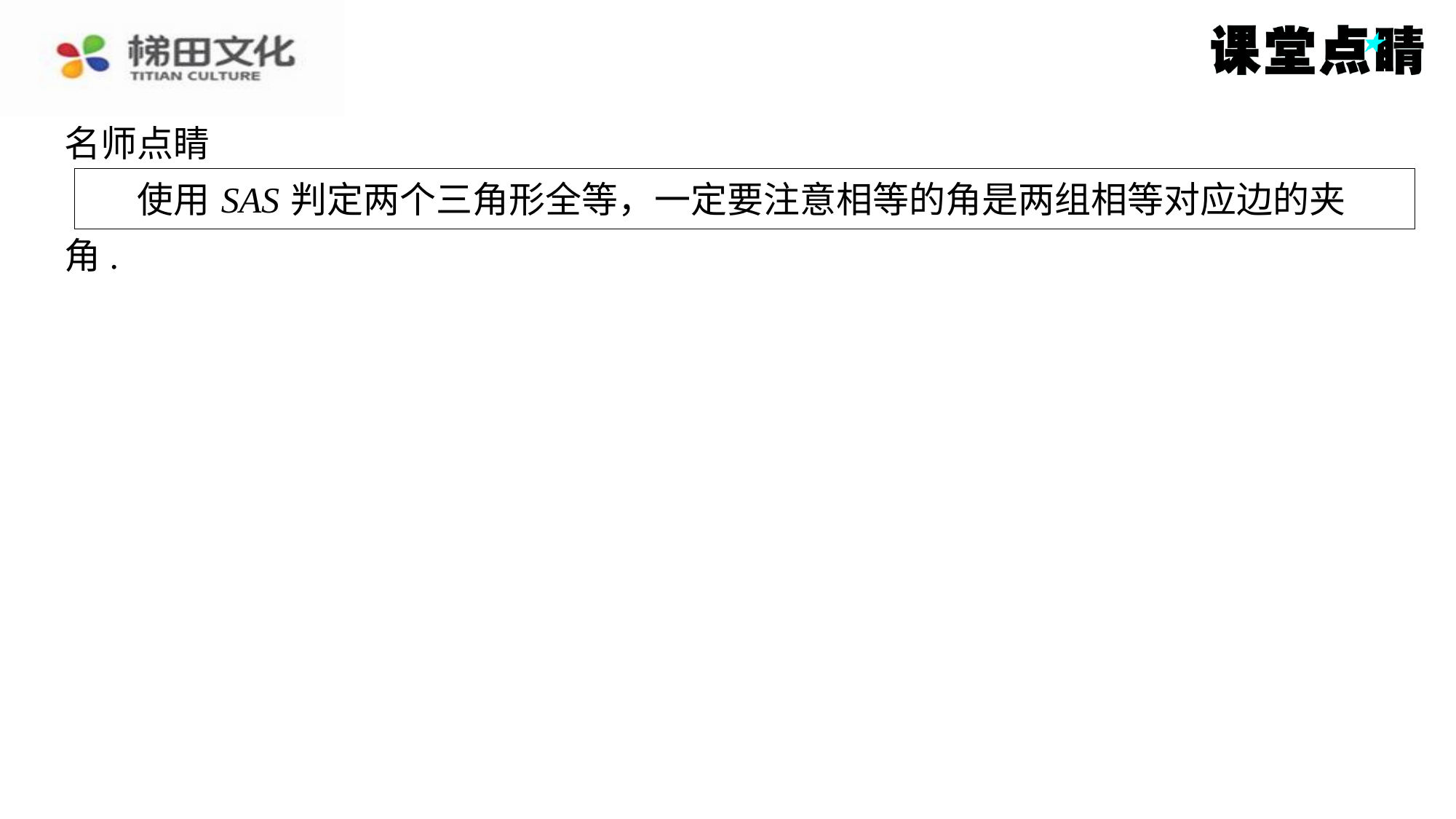

名师点睛
　　使用 SAS 判定两个三角形全等，一定要注意相等的角是两组相等对应边的夹角.